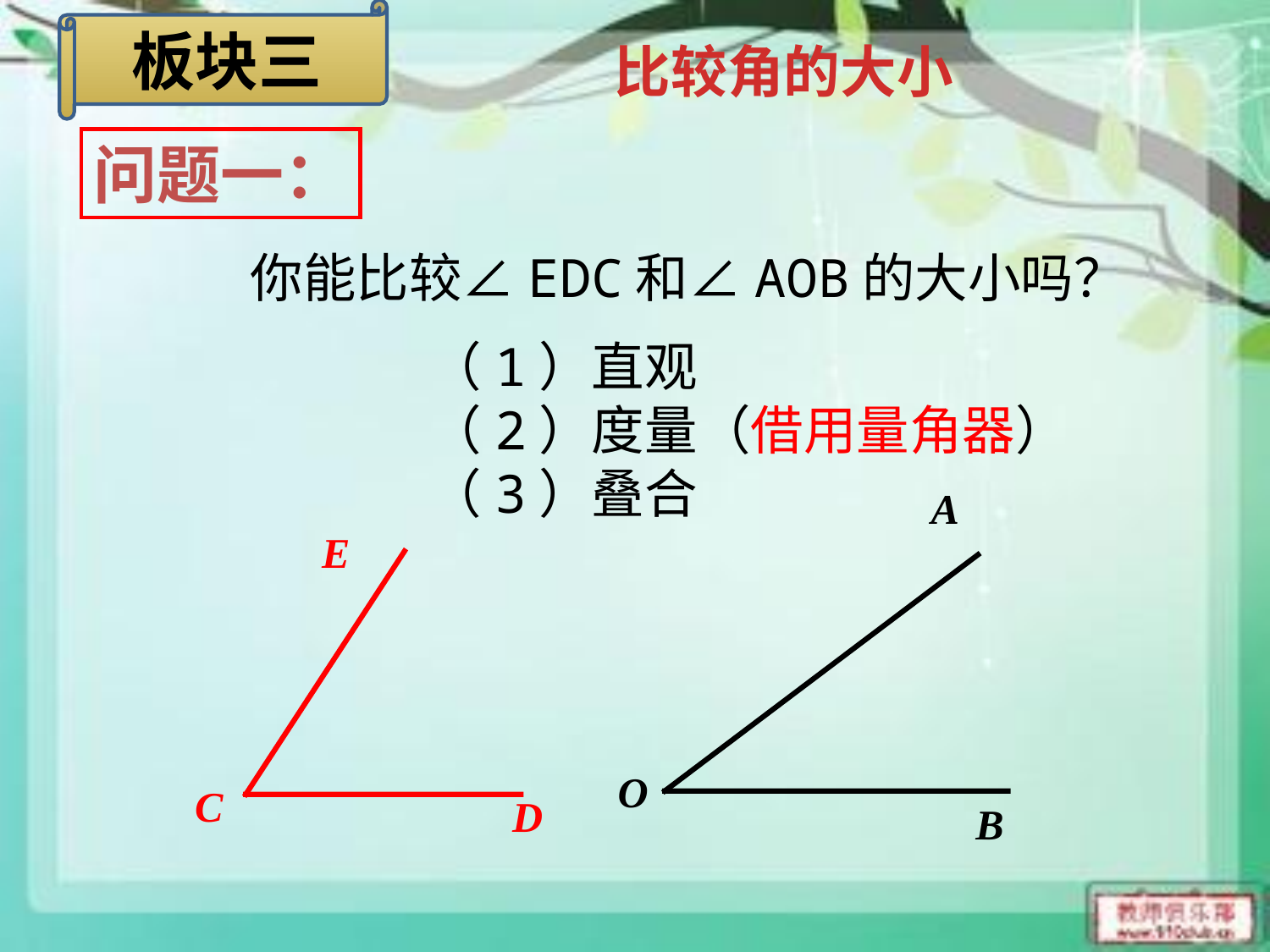

板块三
比较角的大小
问题一：
你能比较∠EDC和∠AOB的大小吗？
（1）直观
（2）度量（借用量角器）
（3）叠合
A

O

B
E

C
D